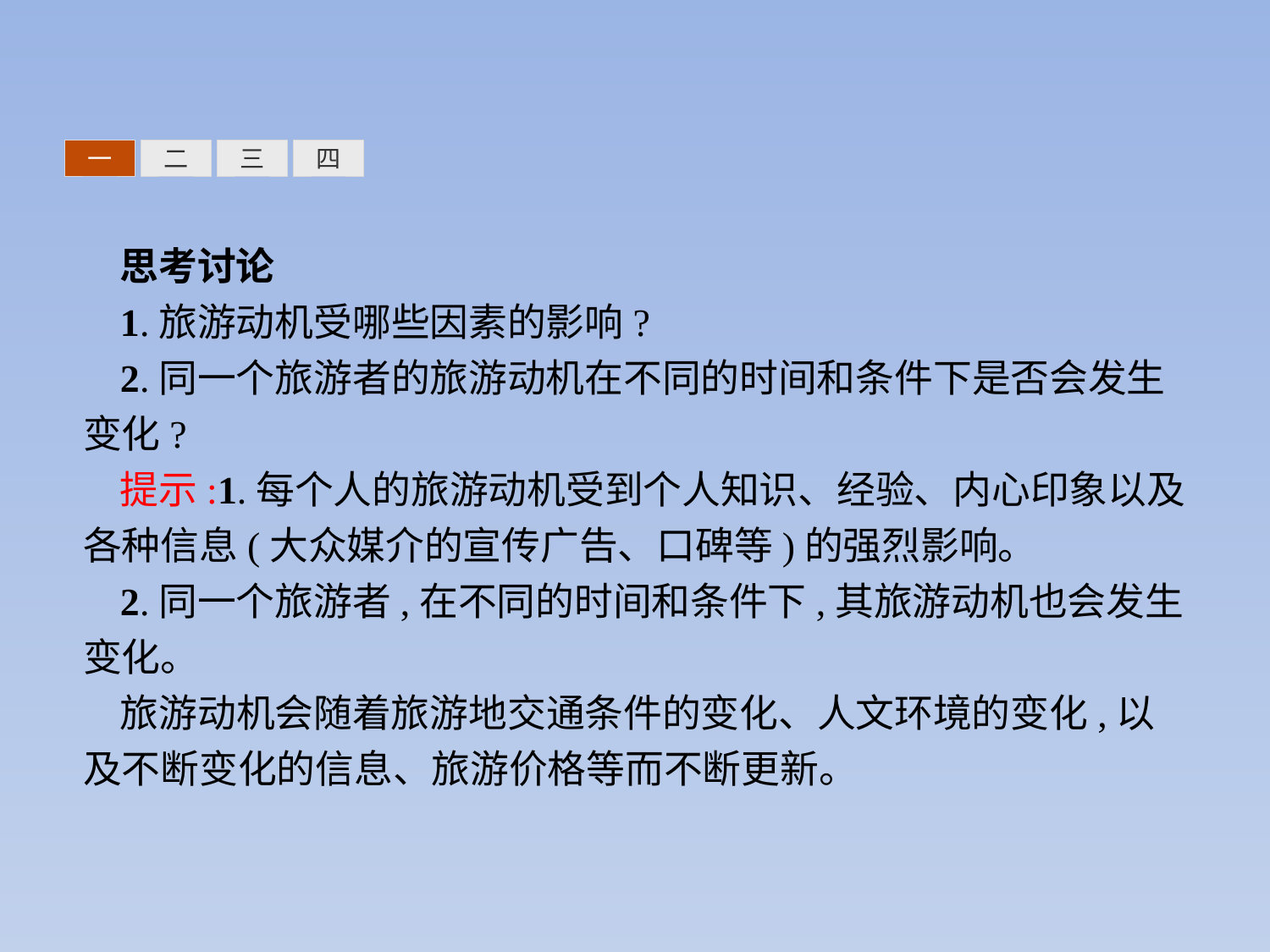

三
四
一
二
思考讨论
1.旅游动机受哪些因素的影响?
2.同一个旅游者的旅游动机在不同的时间和条件下是否会发生变化?
提示:1.每个人的旅游动机受到个人知识、经验、内心印象以及各种信息(大众媒介的宣传广告、口碑等)的强烈影响。
2.同一个旅游者,在不同的时间和条件下,其旅游动机也会发生变化。
旅游动机会随着旅游地交通条件的变化、人文环境的变化,以及不断变化的信息、旅游价格等而不断更新。